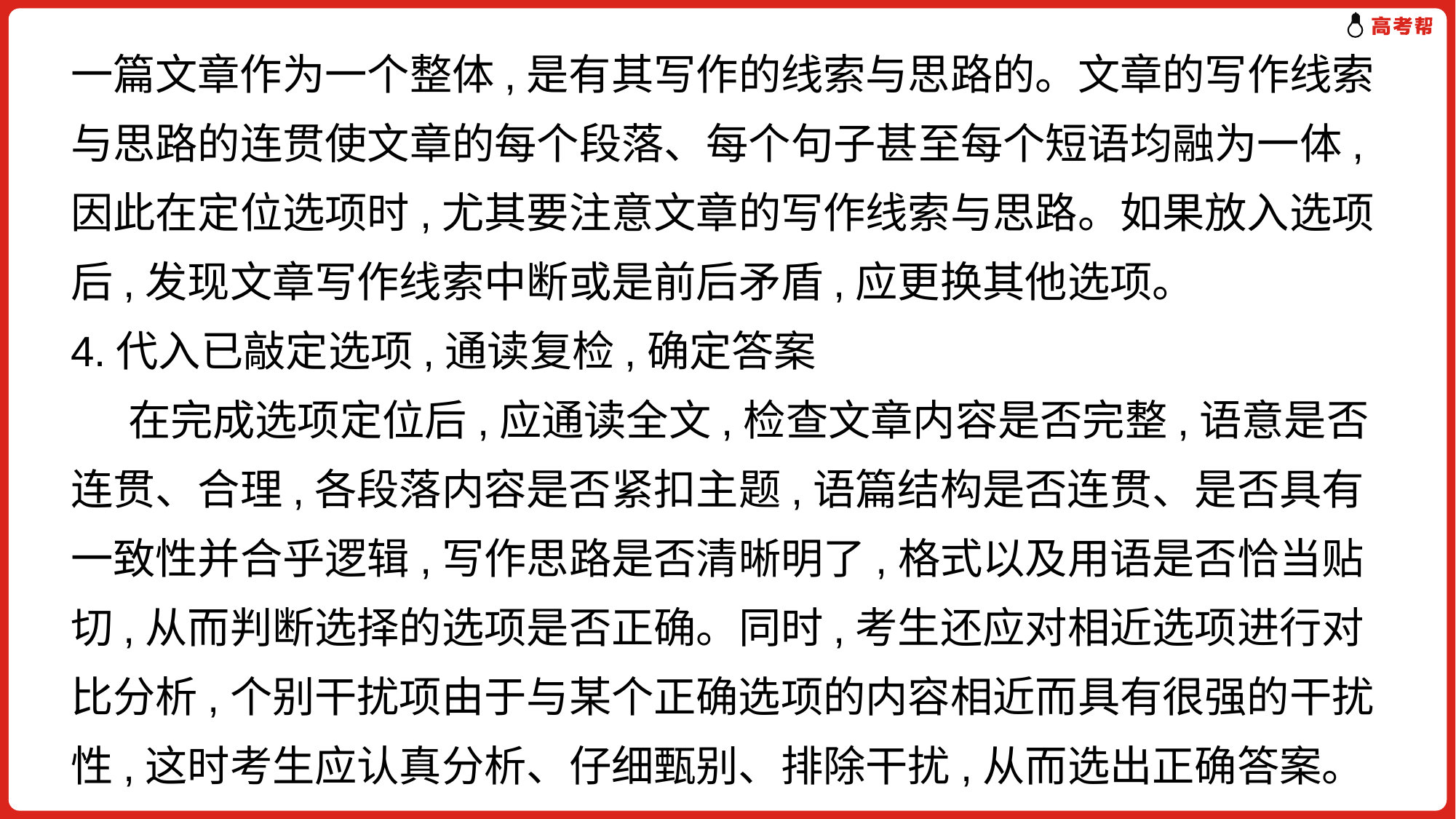

一篇文章作为一个整体,是有其写作的线索与思路的。文章的写作线索与思路的连贯使文章的每个段落、每个句子甚至每个短语均融为一体,因此在定位选项时,尤其要注意文章的写作线索与思路。如果放入选项后,发现文章写作线索中断或是前后矛盾,应更换其他选项。
4.代入已敲定选项,通读复检,确定答案
     在完成选项定位后,应通读全文,检查文章内容是否完整,语意是否连贯、合理,各段落内容是否紧扣主题,语篇结构是否连贯、是否具有一致性并合乎逻辑,写作思路是否清晰明了,格式以及用语是否恰当贴切,从而判断选择的选项是否正确。同时,考生还应对相近选项进行对比分析,个别干扰项由于与某个正确选项的内容相近而具有很强的干扰性,这时考生应认真分析、仔细甄别、排除干扰,从而选出正确答案。